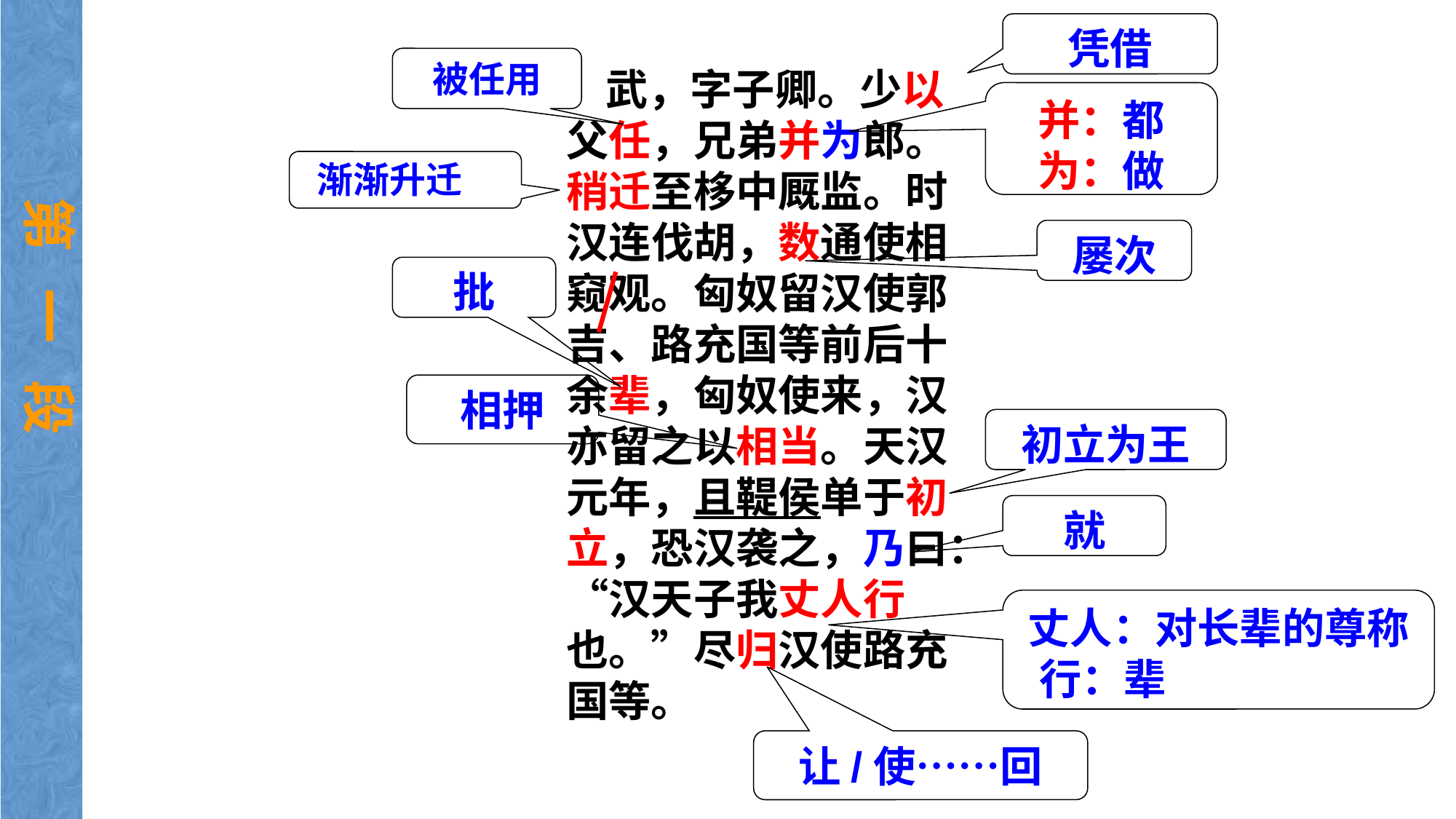

凭借

被任用
   武，字子卿。少以父任，兄弟并为郎。稍迁至栘中厩监。时汉连伐胡，数通使相窥观。匈奴留汉使郭吉、路充国等前后十余辈，匈奴使来，汉亦留之以相当。天汉元年，且鞮侯单于初立，恐汉袭之，乃曰：“汉天子我丈人行也。”尽归汉使路充国等。
并：都
为：做

渐渐升迁
第   一   段
屡次
批

相押
初立为王
就
丈人：对长辈的尊称
 行：辈
让/使……回